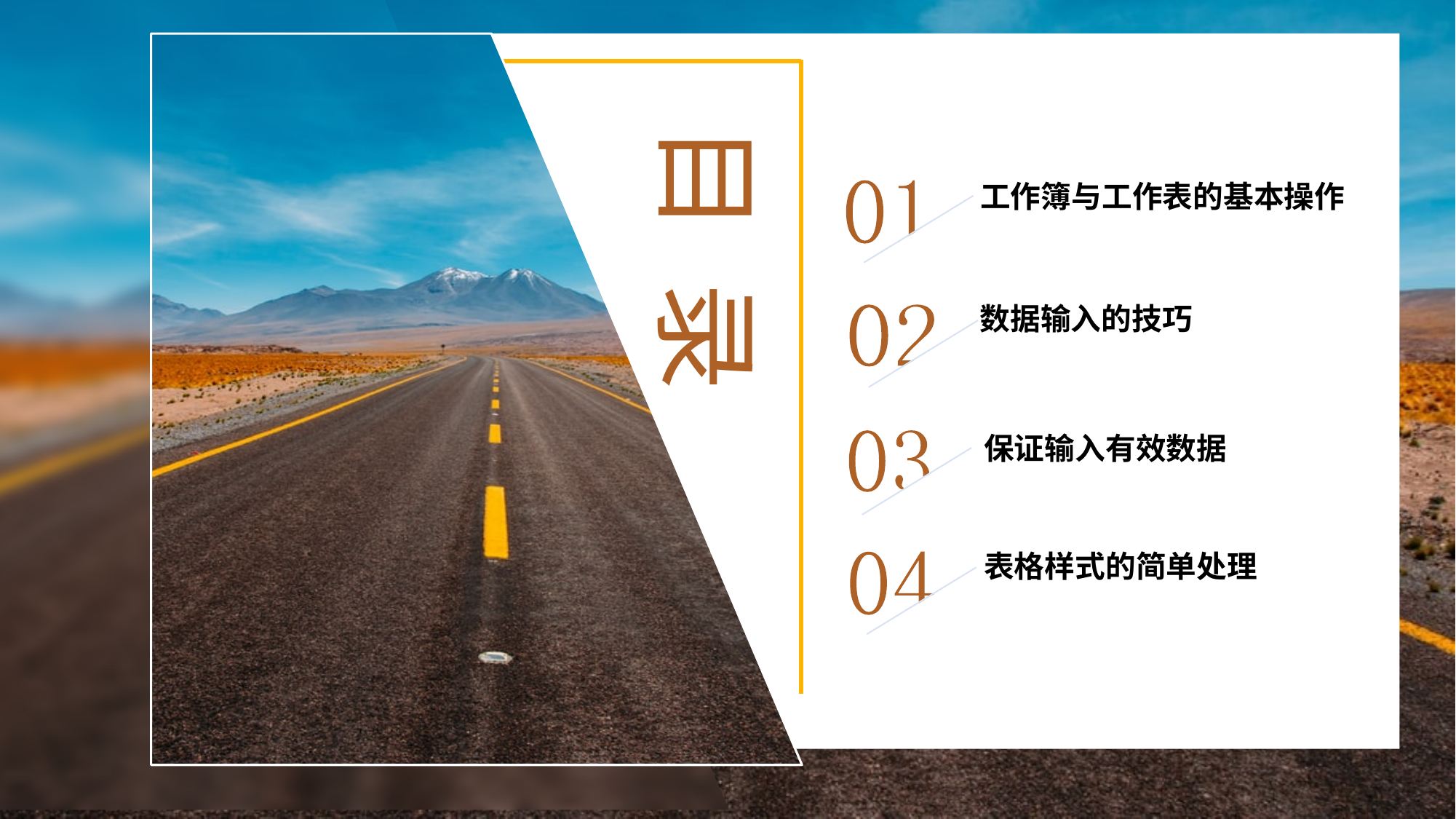

工作簿与工作表的基本操作

数据输入的技巧

保证输入有效数据

表格样式的简单处理